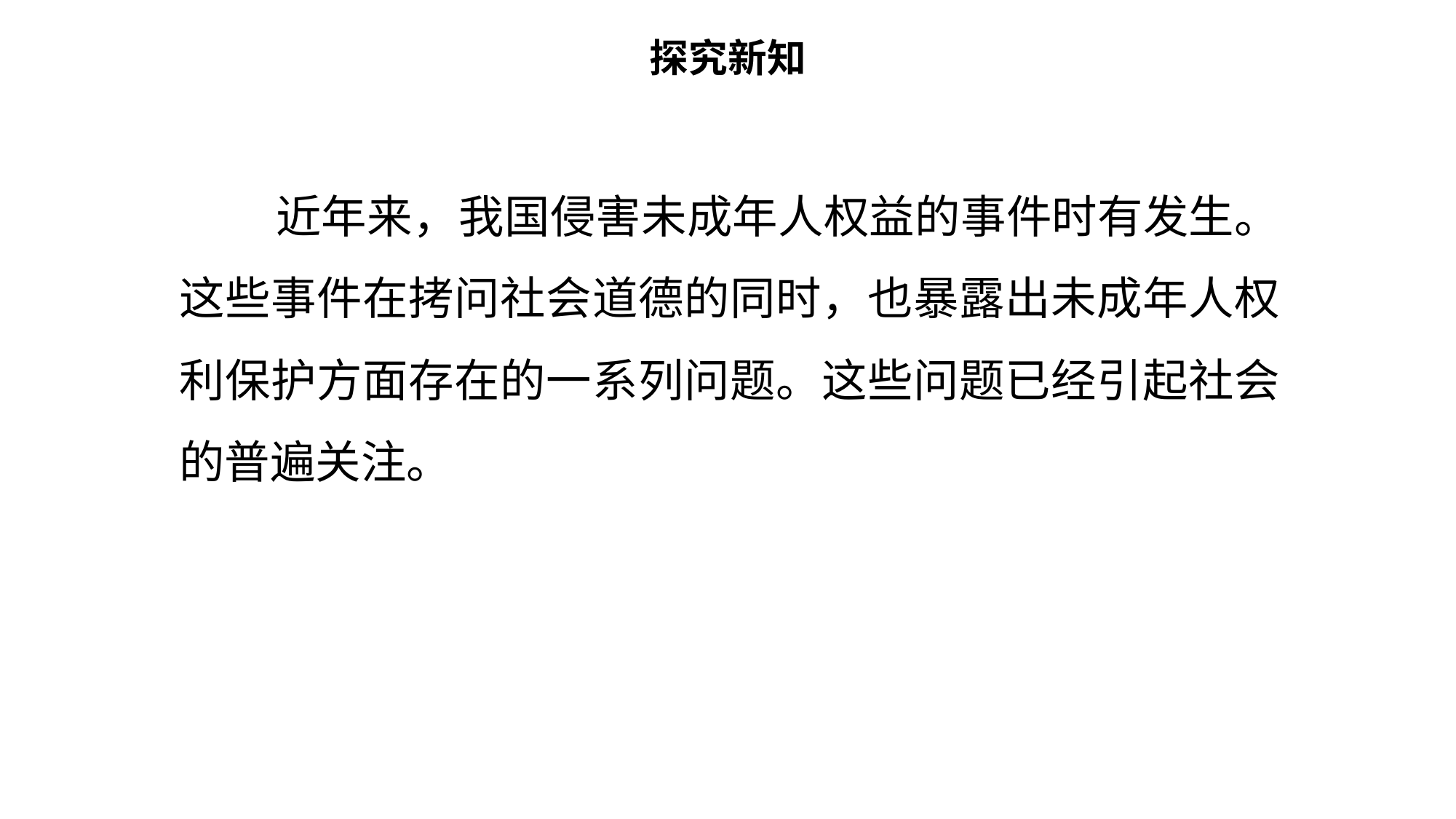

# 探究新知
近年来，我国侵害未成年人权益的事件时有发生。这些事件在拷问社会道德的同时，也暴露出未成年人权利保护方面存在的一系列问题。这些问题已经引起社会的普遍关注。